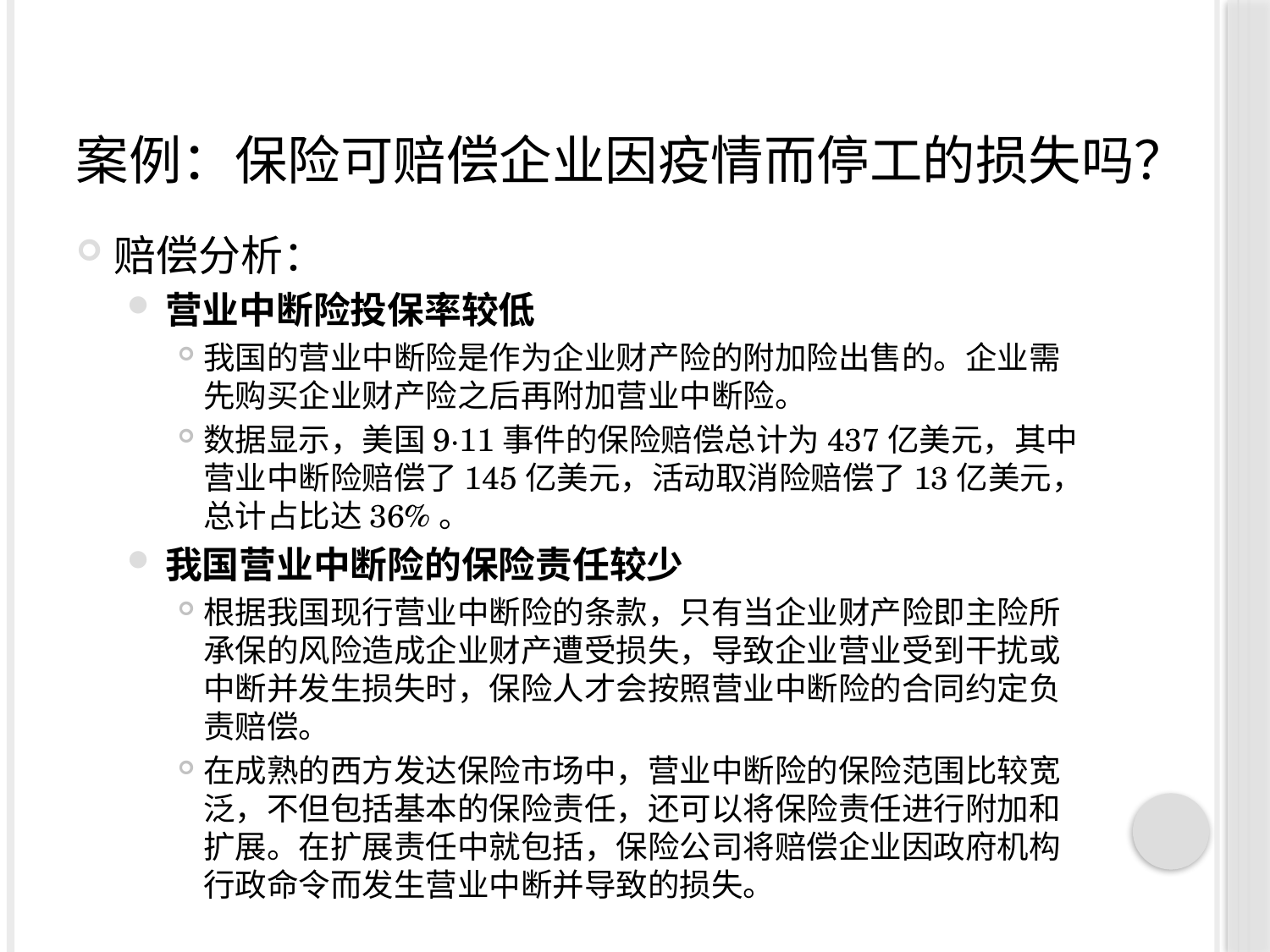

# 案例：保险可赔偿企业因疫情而停工的损失吗？
赔偿分析：
营业中断险投保率较低
我国的营业中断险是作为企业财产险的附加险出售的。企业需先购买企业财产险之后再附加营业中断险。
数据显示，美国9·11事件的保险赔偿总计为437亿美元，其中营业中断险赔偿了145亿美元，活动取消险赔偿了13亿美元，总计占比达36%。
我国营业中断险的保险责任较少
根据我国现行营业中断险的条款，只有当企业财产险即主险所承保的风险造成企业财产遭受损失，导致企业营业受到干扰或中断并发生损失时，保险人才会按照营业中断险的合同约定负责赔偿。
在成熟的西方发达保险市场中，营业中断险的保险范围比较宽泛，不但包括基本的保险责任，还可以将保险责任进行附加和扩展。在扩展责任中就包括，保险公司将赔偿企业因政府机构行政命令而发生营业中断并导致的损失。